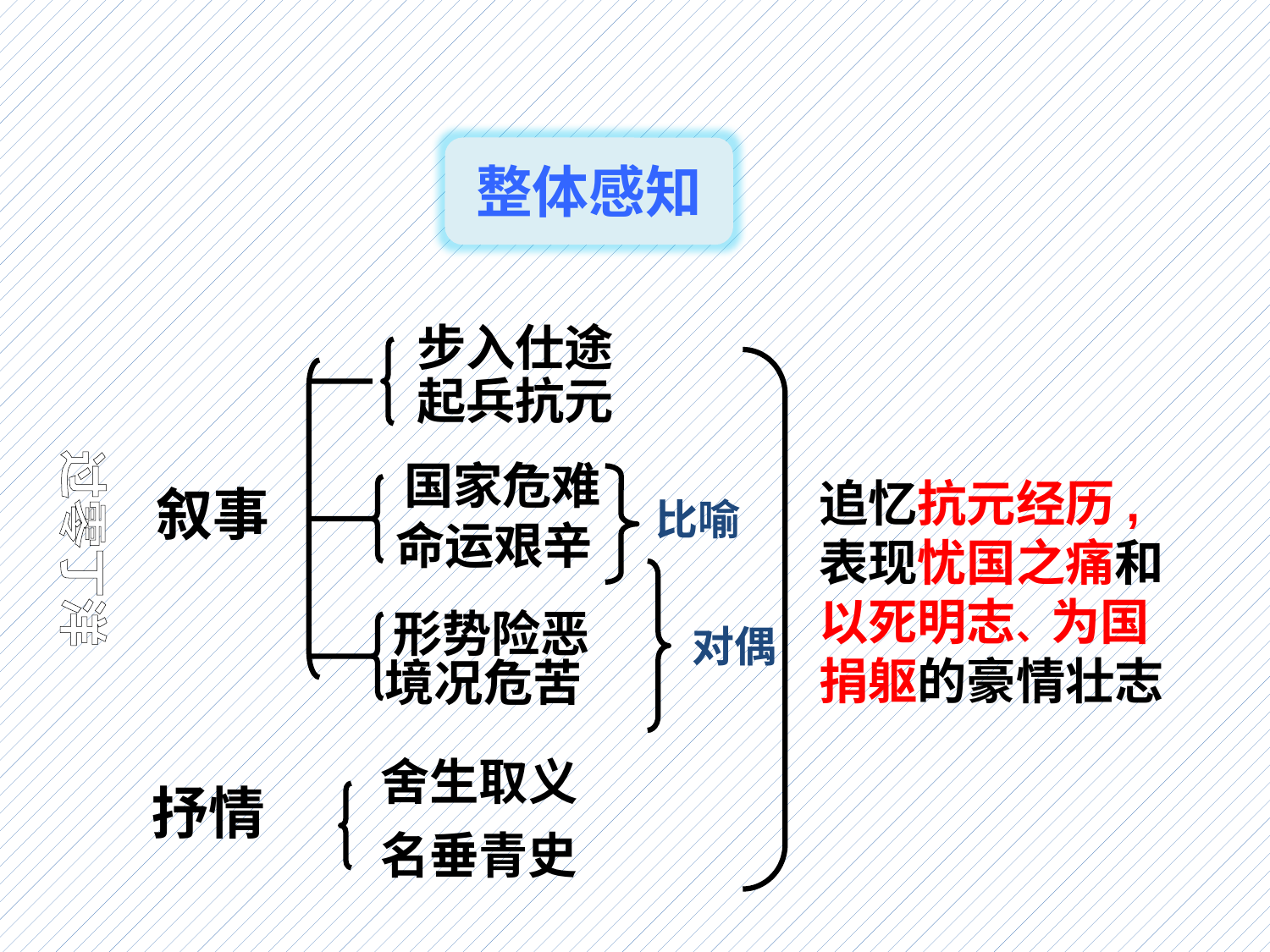

整体感知
步入仕途

起兵抗元
过零丁洋
国家危难

追忆抗元经历,表现忧国之痛和以死明志、为国捐躯的豪情壮志
叙事
比喻
命运艰辛

形势险恶
对偶
境况危苦
舍生取义
抒情

名垂青史